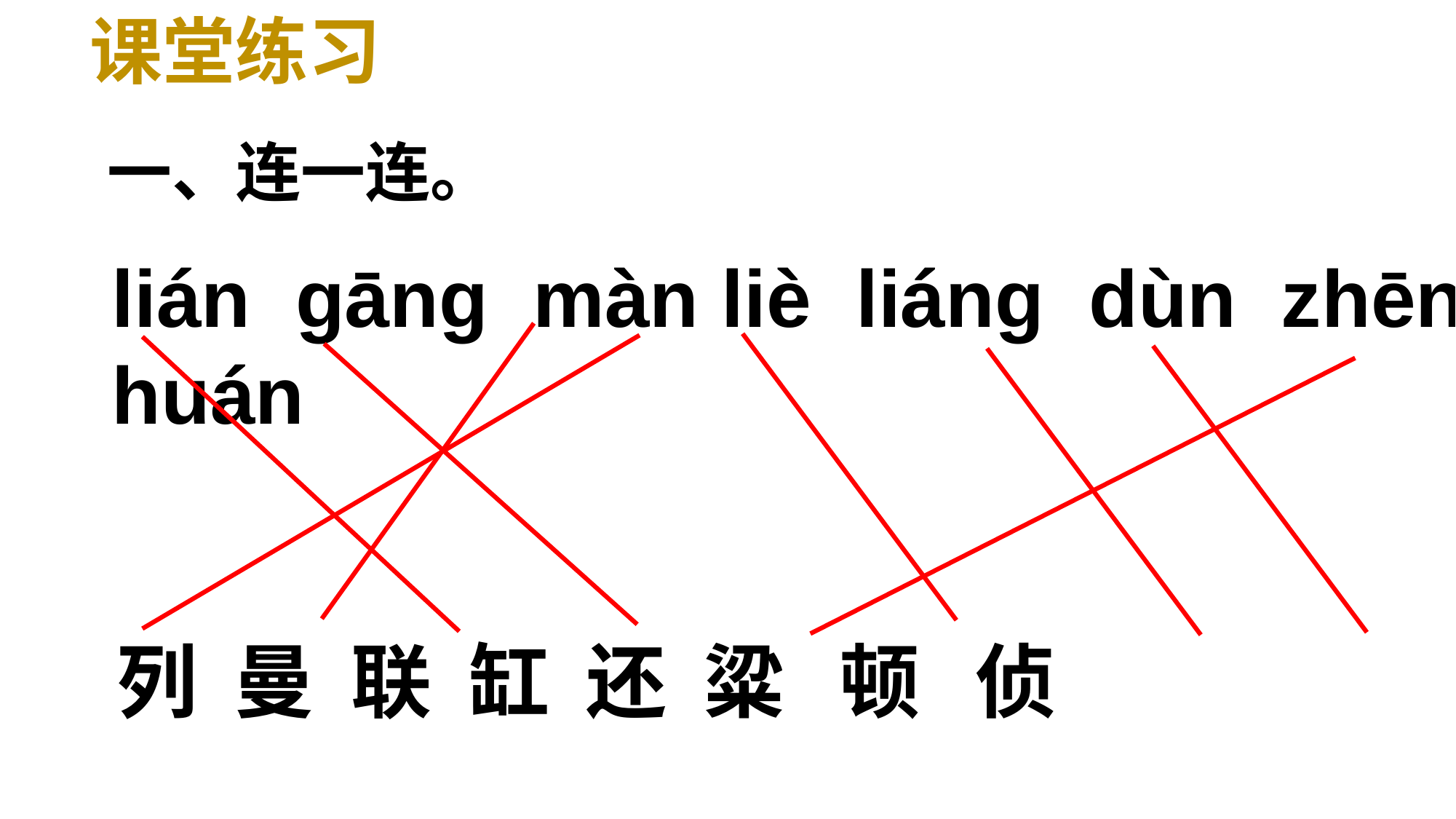

课堂练习
一、连一连。
lián  gāng  màn liè  liáng  dùn  zhēn  huán
列  曼  联  缸  还  粱   顿   侦